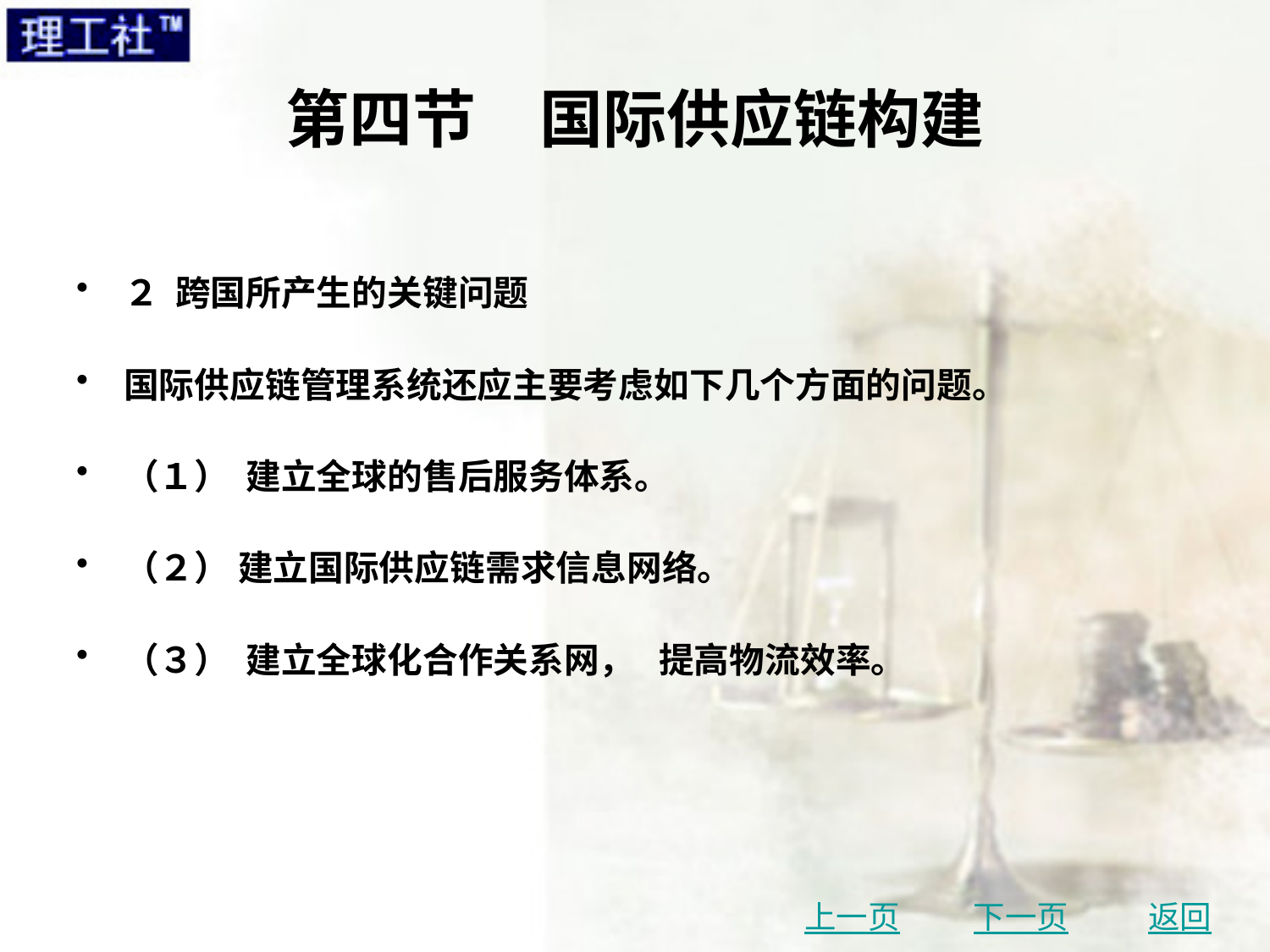

# 第四节　国际供应链构建
２  跨国所产生的关键问题
国际供应链管理系统还应主要考虑如下几个方面的问题。
（１）  建立全球的售后服务体系。
（２） 建立国际供应链需求信息网络。
（３）  建立全球化合作关系网，   提高物流效率。
上一页
下一页
返回